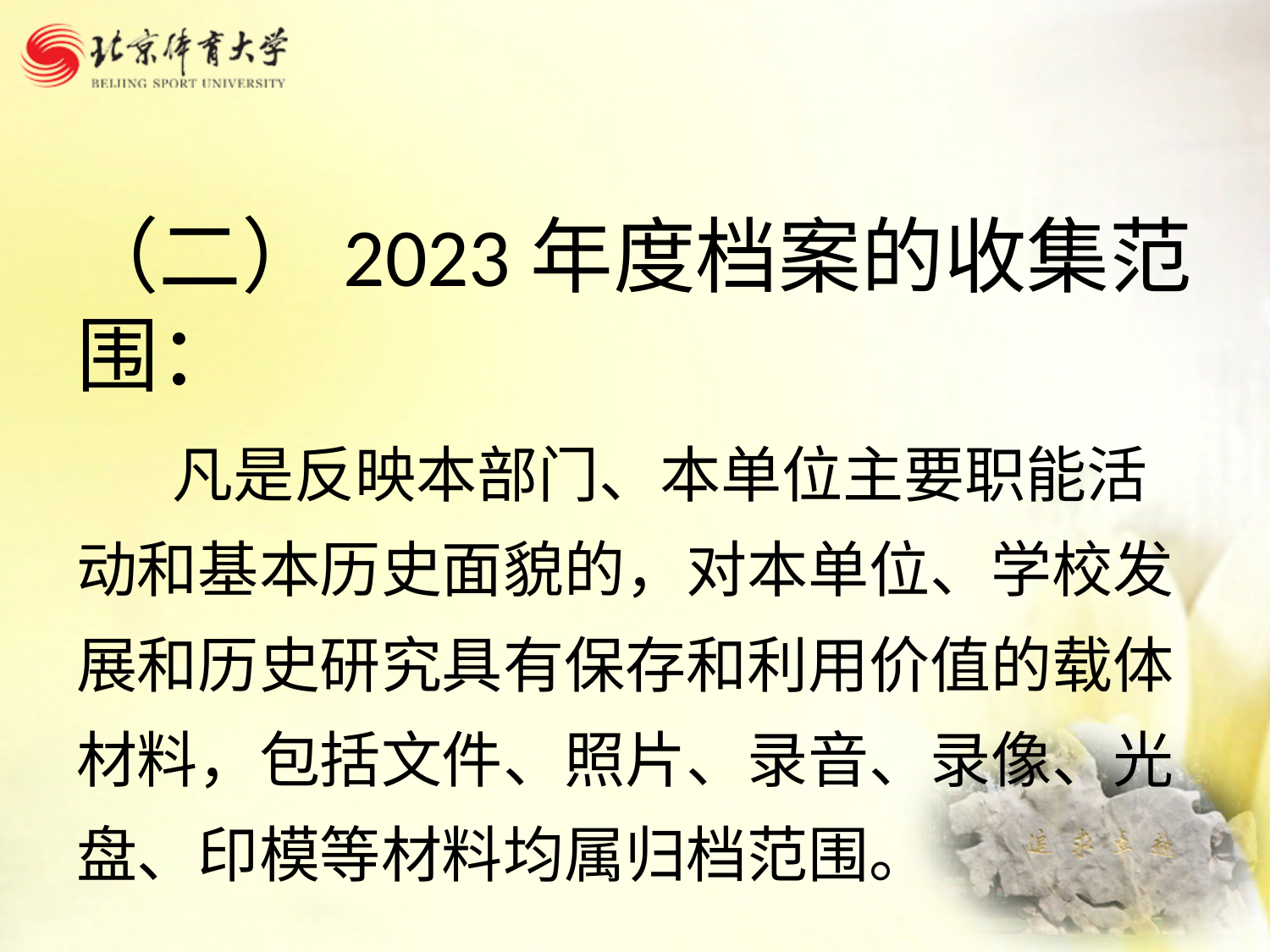

（二）2023年度档案的收集范围：
凡是反映本部门、本单位主要职能活动和基本历史面貌的，对本单位、学校发展和历史研究具有保存和利用价值的载体材料，包括文件、照片、录音、录像、光盘、印模等材料均属归档范围。